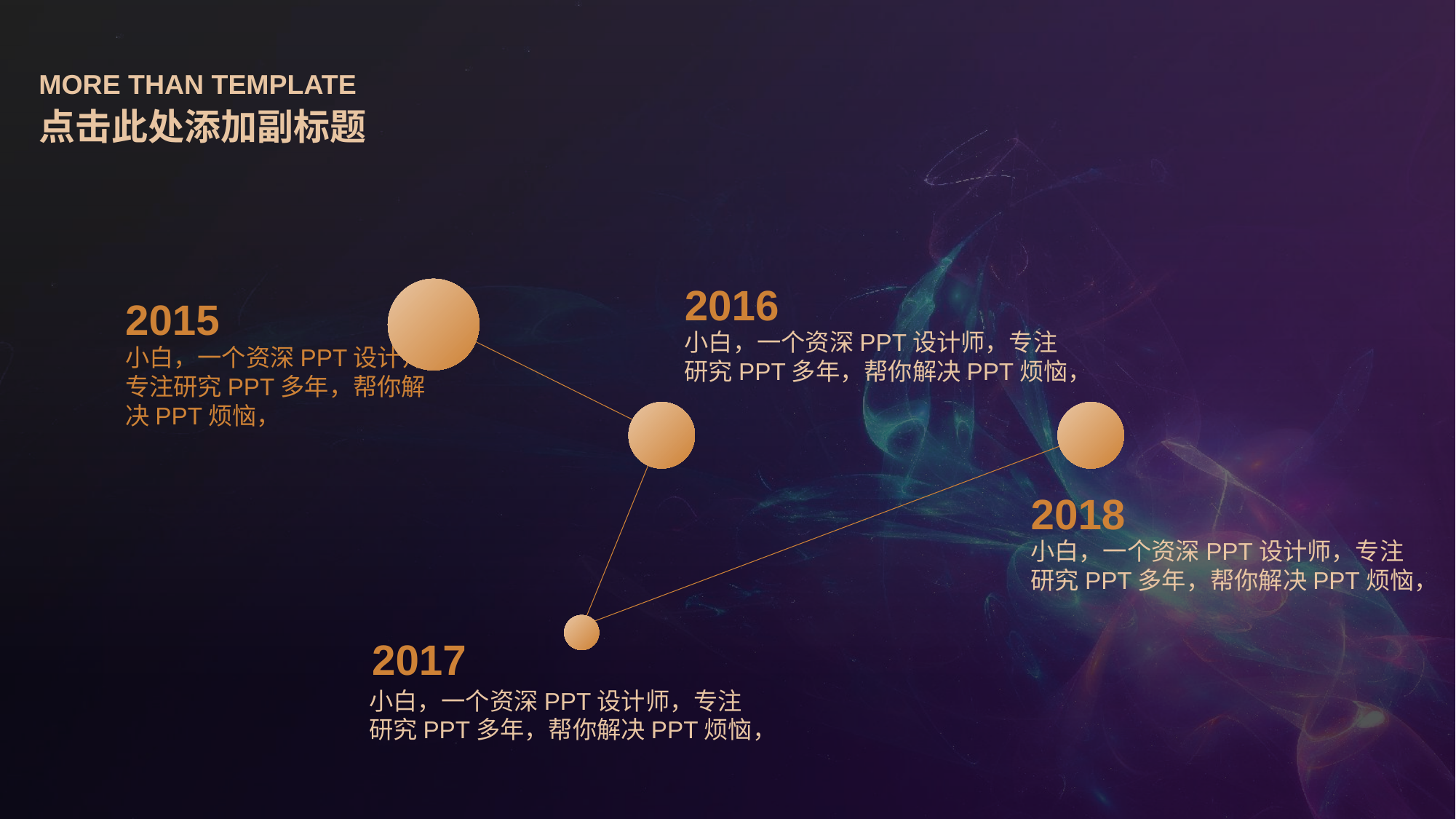

MORE THAN TEMPLATE
点击此处添加副标题
2016
小白，一个资深PPT设计师，专注研究PPT多年，帮你解决PPT烦恼，

2015
小白，一个资深PPT设计师，专注研究PPT多年，帮你解决PPT烦恼，

2018
小白，一个资深PPT设计师，专注研究PPT多年，帮你解决PPT烦恼，

2017
小白，一个资深PPT设计师，专注研究PPT多年，帮你解决PPT烦恼，